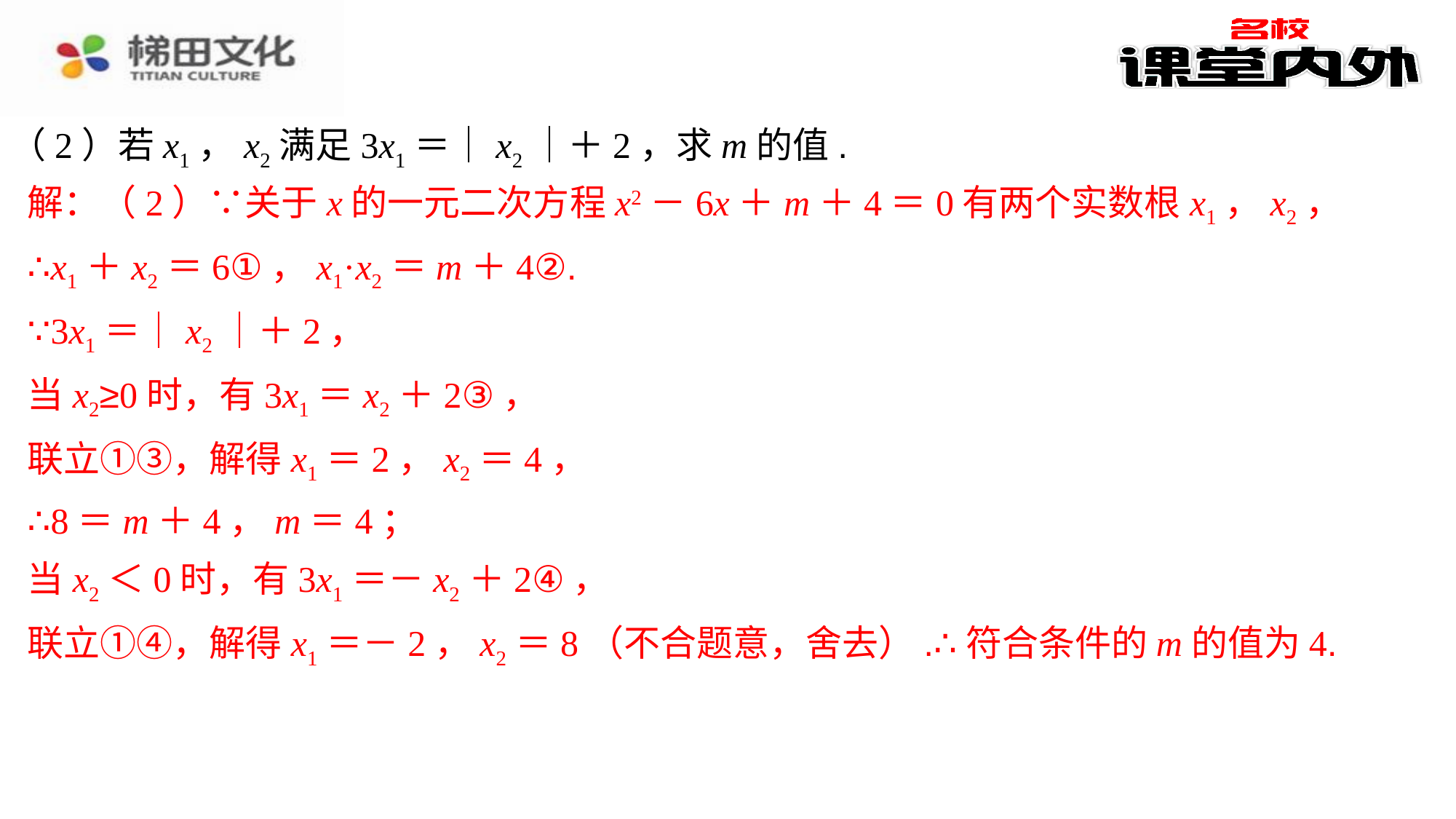

（2）若x1，x2满足3x1＝｜x2｜＋2，求m的值.
解：（2）∵关于x的一元二次方程x2－6x＋m＋4＝0有两个实数根x1，x2，
∴x1＋x2＝6①，x1·x2＝m＋4②.
∵3x1＝｜x2｜＋2，
当x2≥0时，有3x1＝x2＋2③，
联立①③，解得x1＝2，x2＝4，
∴8＝m＋4，m＝4；
当x2＜0时，有3x1＝－x2＋2④，
联立①④，解得x1＝－2，x2＝8（不合题意，舍去）.∴符合条件的m的值为4.